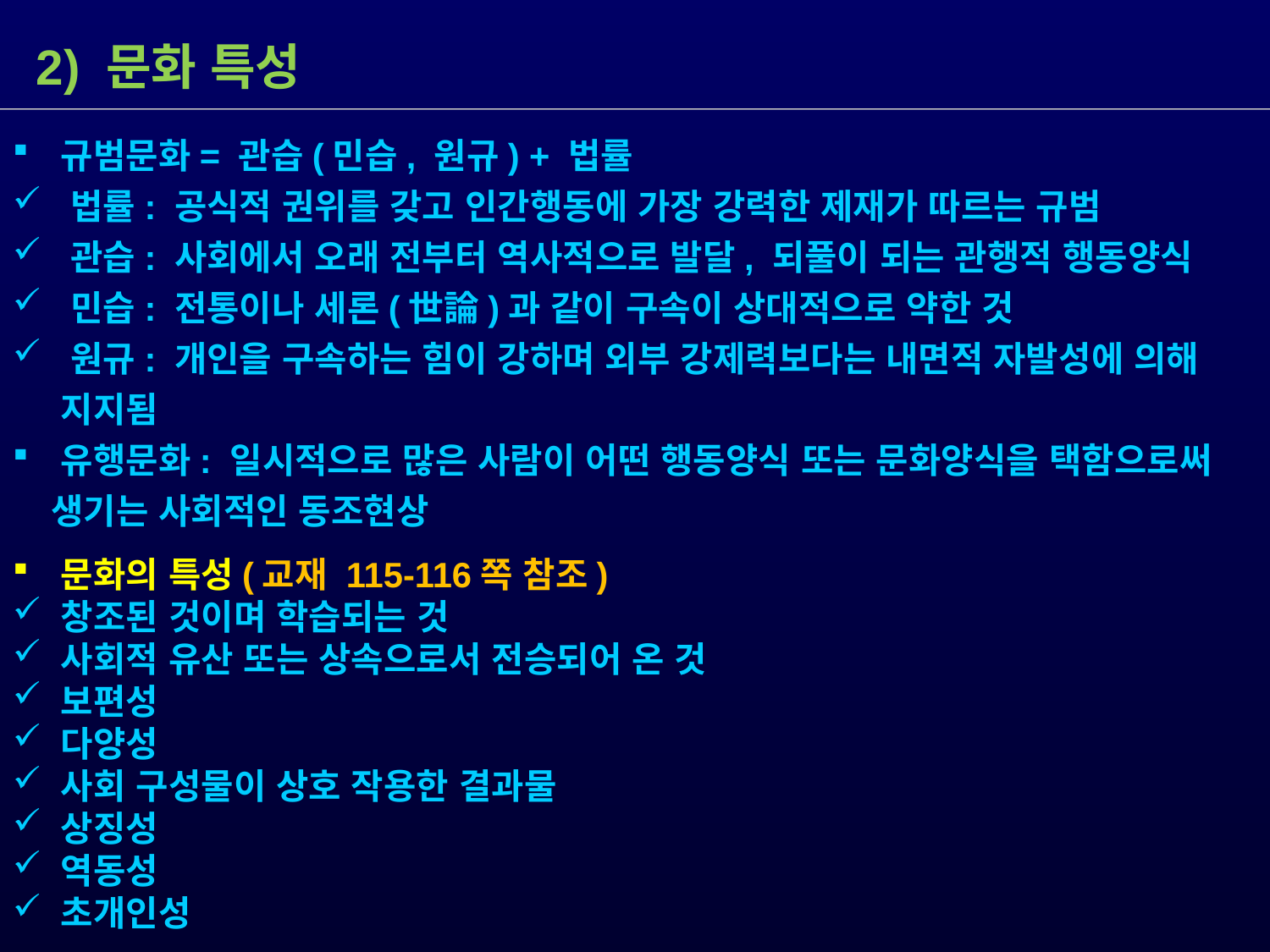

2) 문화 특성

 규범문화= 관습(민습, 원규) + 법률
  법률: 공식적 권위를 갖고 인간행동에 가장 강력한 제재가 따르는 규범
  관습: 사회에서 오래 전부터 역사적으로 발달, 되풀이 되는 관행적 행동양식
  민습: 전통이나 세론(世論)과 같이 구속이 상대적으로 약한 것
  원규: 개인을 구속하는 힘이 강하며 외부 강제력보다는 내면적 자발성에 의해
    지지됨
 유행문화: 일시적으로 많은 사람이 어떤 행동양식 또는 문화양식을 택함으로써
   생기는 사회적인 동조현상

 문화의 특성(교재 115-116쪽 참조)
 창조된 것이며 학습되는 것
 사회적 유산 또는 상속으로서 전승되어 온 것
 보편성
 다양성
 사회 구성물이 상호 작용한 결과물
 상징성
 역동성
 초개인성